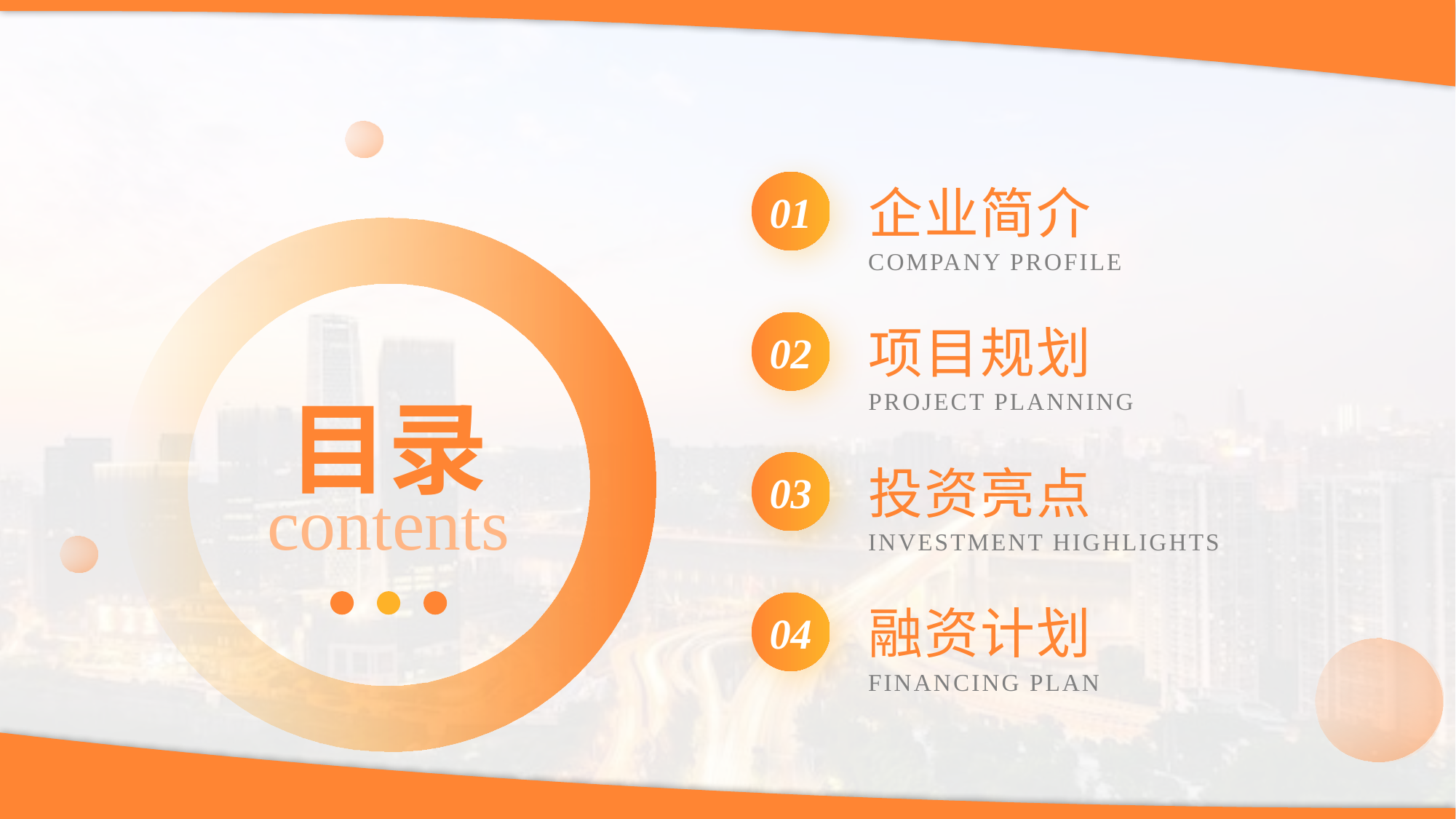

01
企业简介
COMPANY PROFILE
02
项目规划
目录
PROJECT PLANNING
03
投资亮点
contents
INVESTMENT HIGHLIGHTS

04
融资计划

FINANCING PLAN